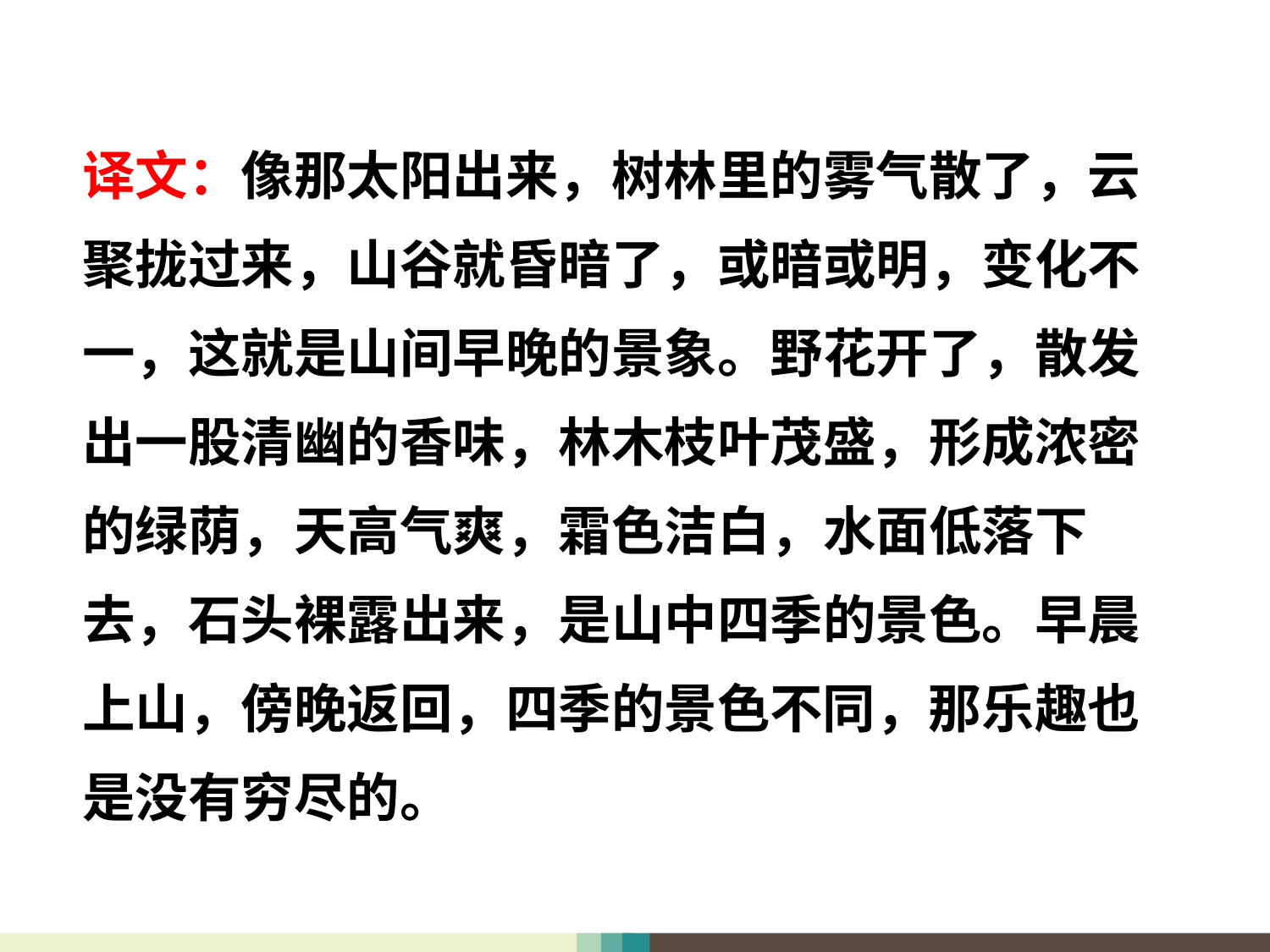

译文：像那太阳出来，树林里的雾气散了，云聚拢过来，山谷就昏暗了，或暗或明，变化不一，这就是山间早晚的景象。野花开了，散发出一股清幽的香味，林木枝叶茂盛，形成浓密的绿荫，天高气爽，霜色洁白，水面低落下去，石头裸露出来，是山中四季的景色。早晨上山，傍晚返回，四季的景色不同，那乐趣也是没有穷尽的。